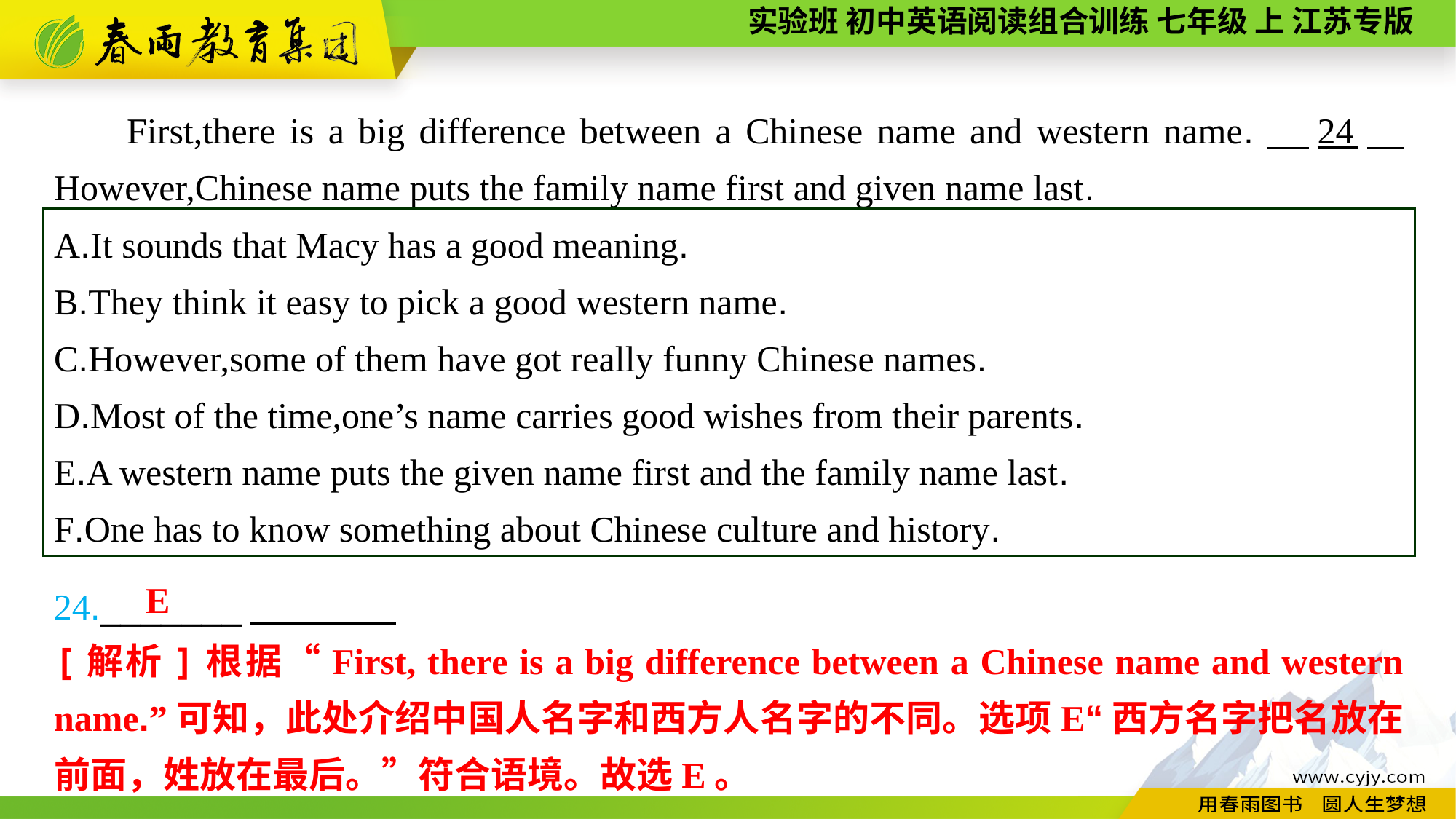

First,there is a big difference between a Chinese name and western name.　24　 However,Chinese name puts the family name first and given name last.
A.It sounds that Macy has a good meaning.
B.They think it easy to pick a good western name.
C.However,some of them have got really funny Chinese names.
D.Most of the time,one’s name carries good wishes from their parents.
E.A western name puts the given name first and the family name last.
F.One has to know something about Chinese culture and history.

24._______
E
[解析]根据“First, there is a big difference between a Chinese name and western name.”可知，此处介绍中国人名字和西方人名字的不同。选项E“西方名字把名放在前面，姓放在最后。”符合语境。故选E。